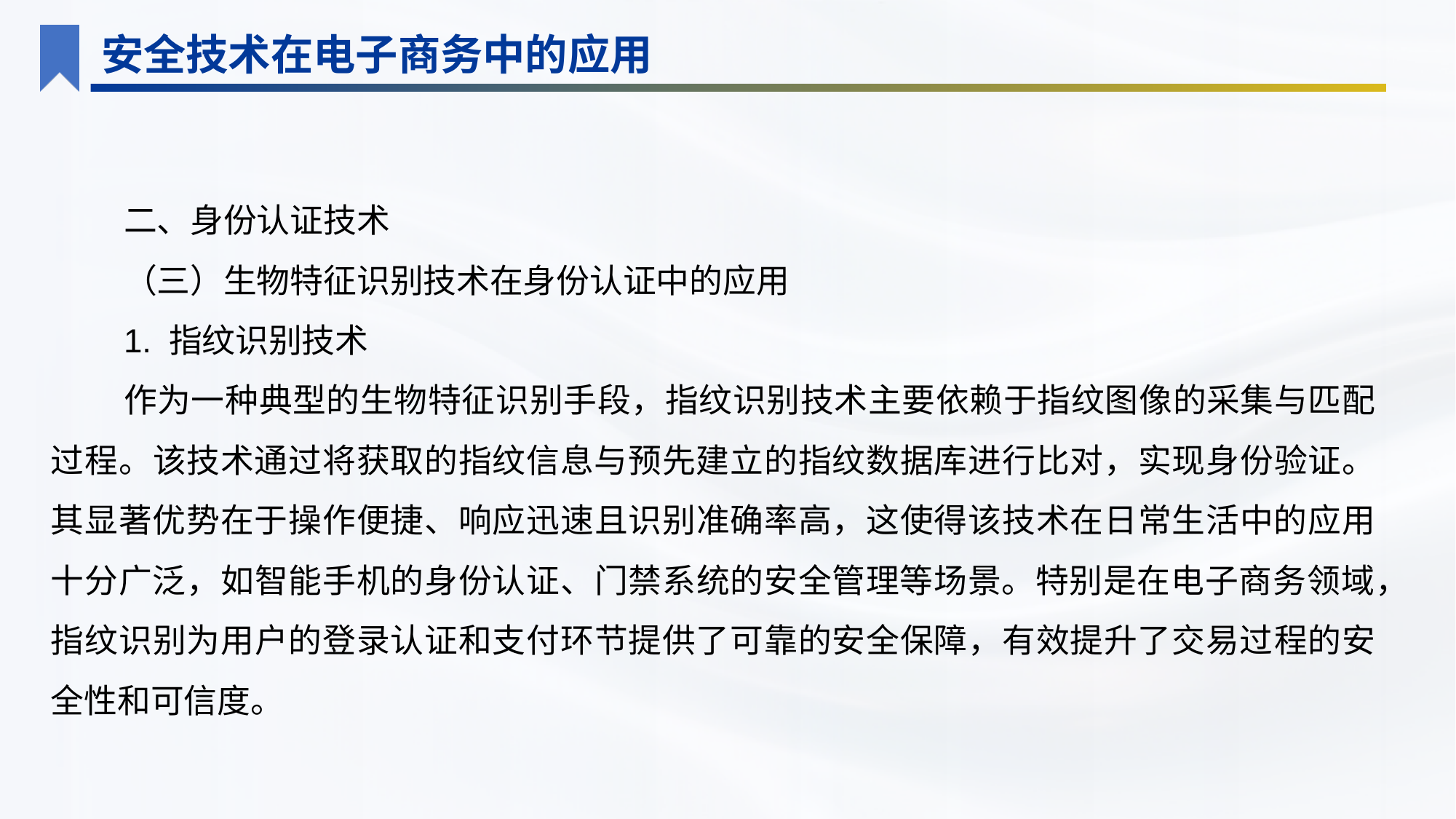

安全技术在电子商务中的应用
二、身份认证技术
（三）生物特征识别技术在身份认证中的应用
1. 指纹识别技术
作为一种典型的生物特征识别手段，指纹识别技术主要依赖于指纹图像的采集与匹配过程。该技术通过将获取的指纹信息与预先建立的指纹数据库进行比对，实现身份验证。其显著优势在于操作便捷、响应迅速且识别准确率高，这使得该技术在日常生活中的应用十分广泛，如智能手机的身份认证、门禁系统的安全管理等场景。特别是在电子商务领域，指纹识别为用户的登录认证和支付环节提供了可靠的安全保障，有效提升了交易过程的安全性和可信度。